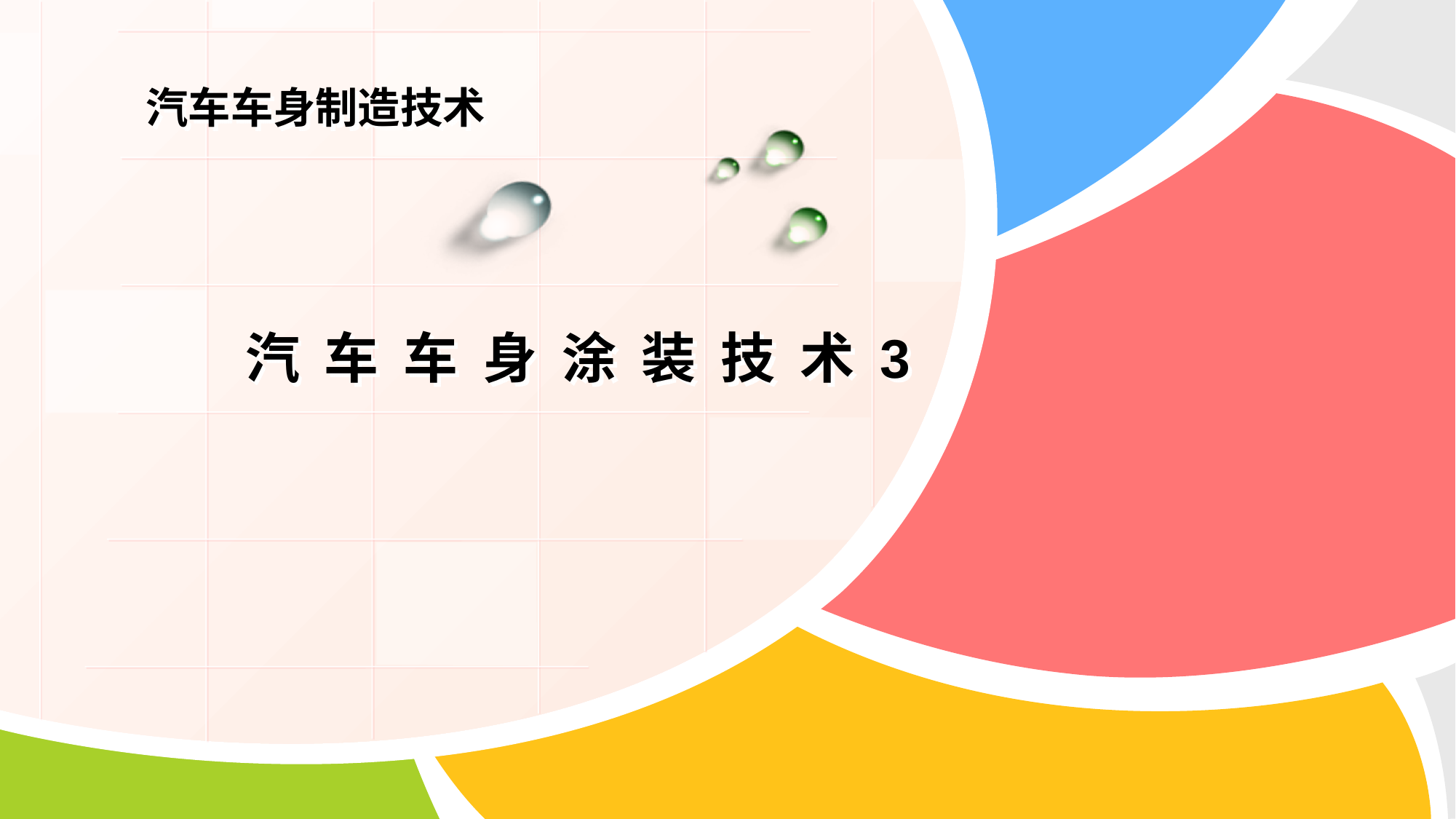

# 汽车车身制造技术
 汽  车  车  身  涂  装  技  术 3